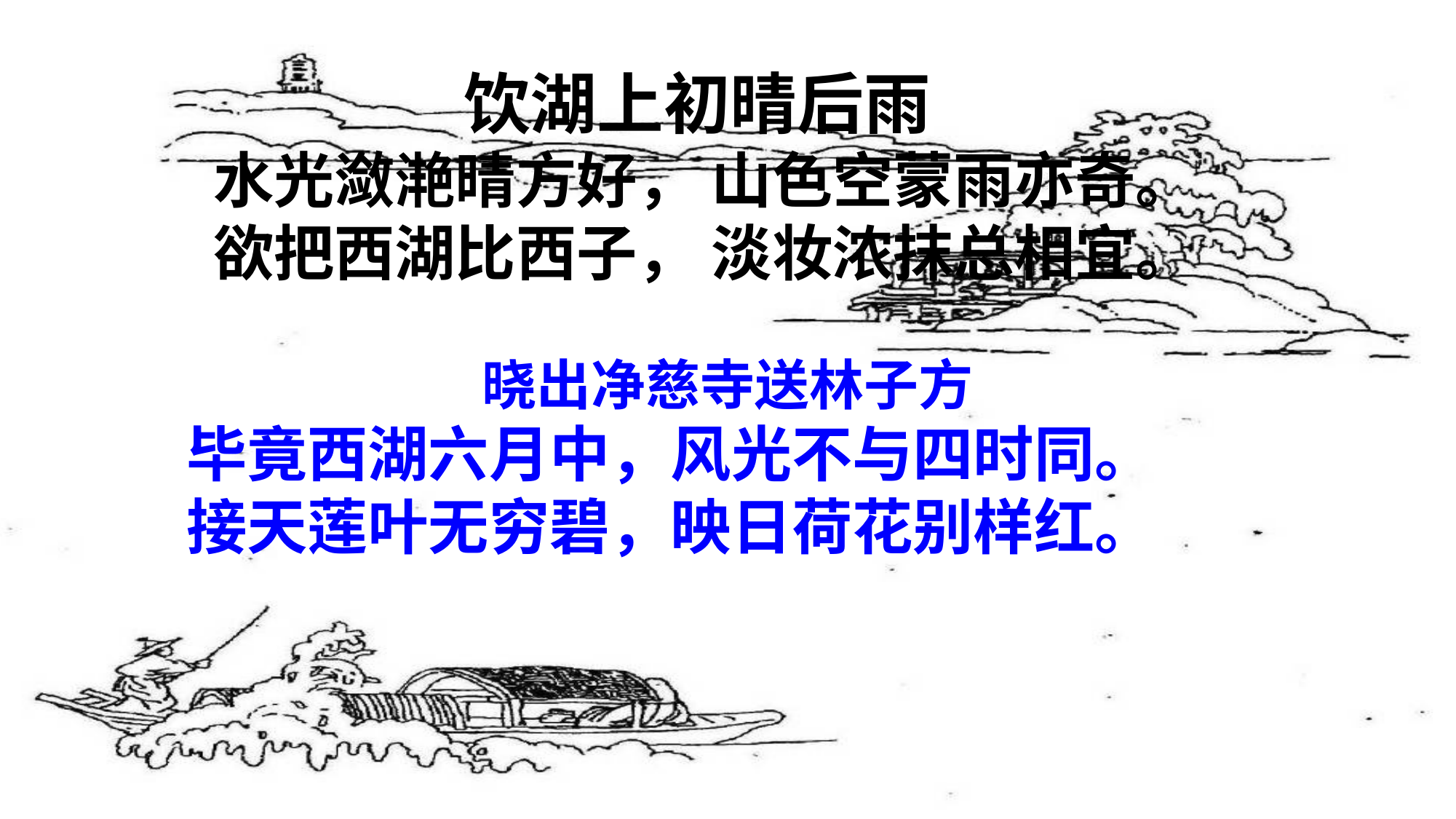

饮湖上初晴后雨
水光潋滟晴方好， 山色空蒙雨亦奇。
欲把西湖比西子， 淡妆浓抹总相宜。

晓出净慈寺送林子方
毕竟西湖六月中，风光不与四时同。
接天莲叶无穷碧，映日荷花别样红。